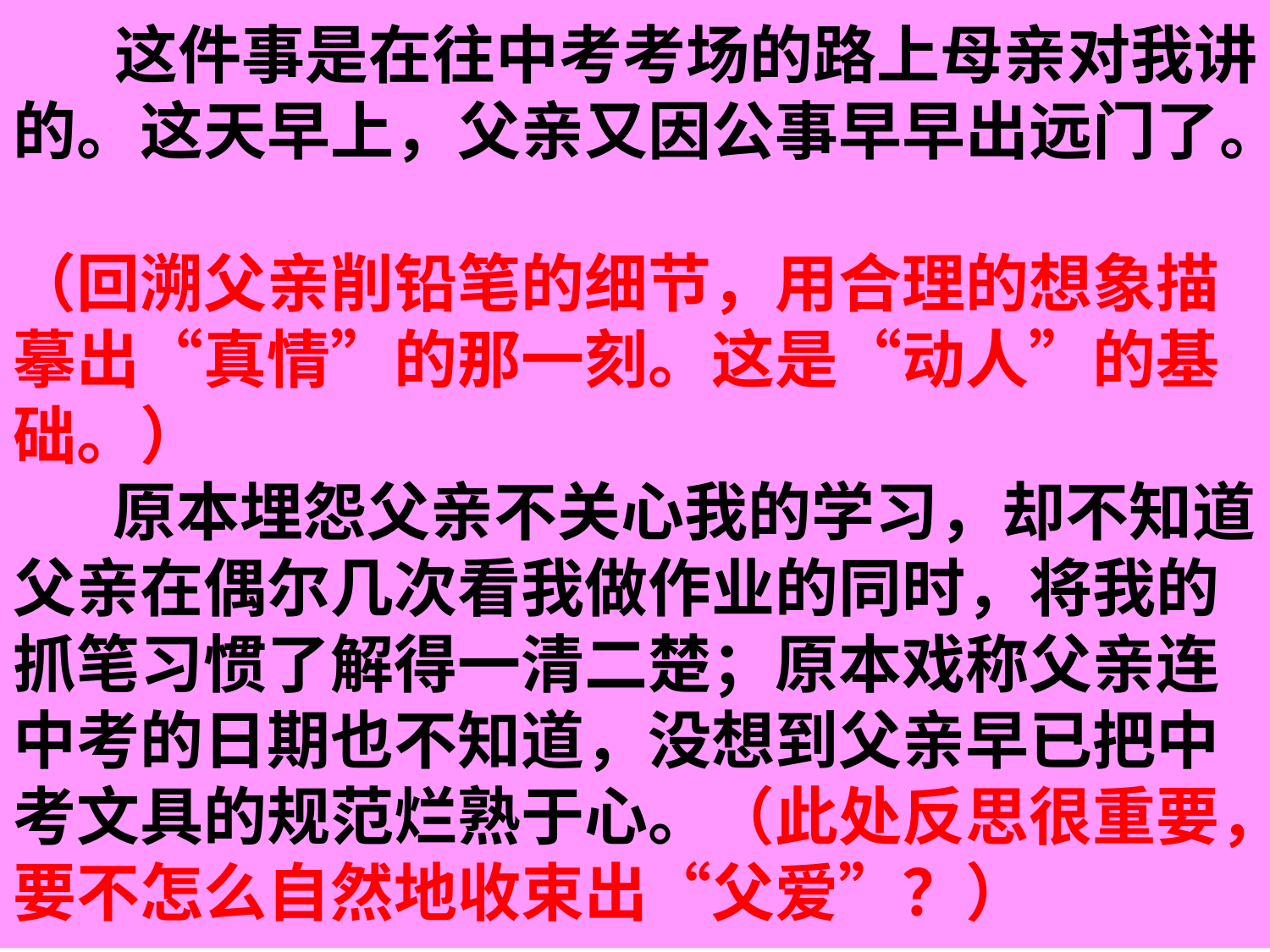

# 这件事是在往中考考场的路上母亲对我讲的。这天早上，父亲又因公事早早出远门了。 （回溯父亲削铅笔的细节，用合理的想象描摹出“真情”的那一刻。这是“动人”的基础。） 原本埋怨父亲不关心我的学习，却不知道父亲在偶尔几次看我做作业的同时，将我的抓笔习惯了解得一清二楚；原本戏称父亲连中考的日期也不知道，没想到父亲早已把中考文具的规范烂熟于心。（此处反思很重要，要不怎么自然地收束出“父爱”？）